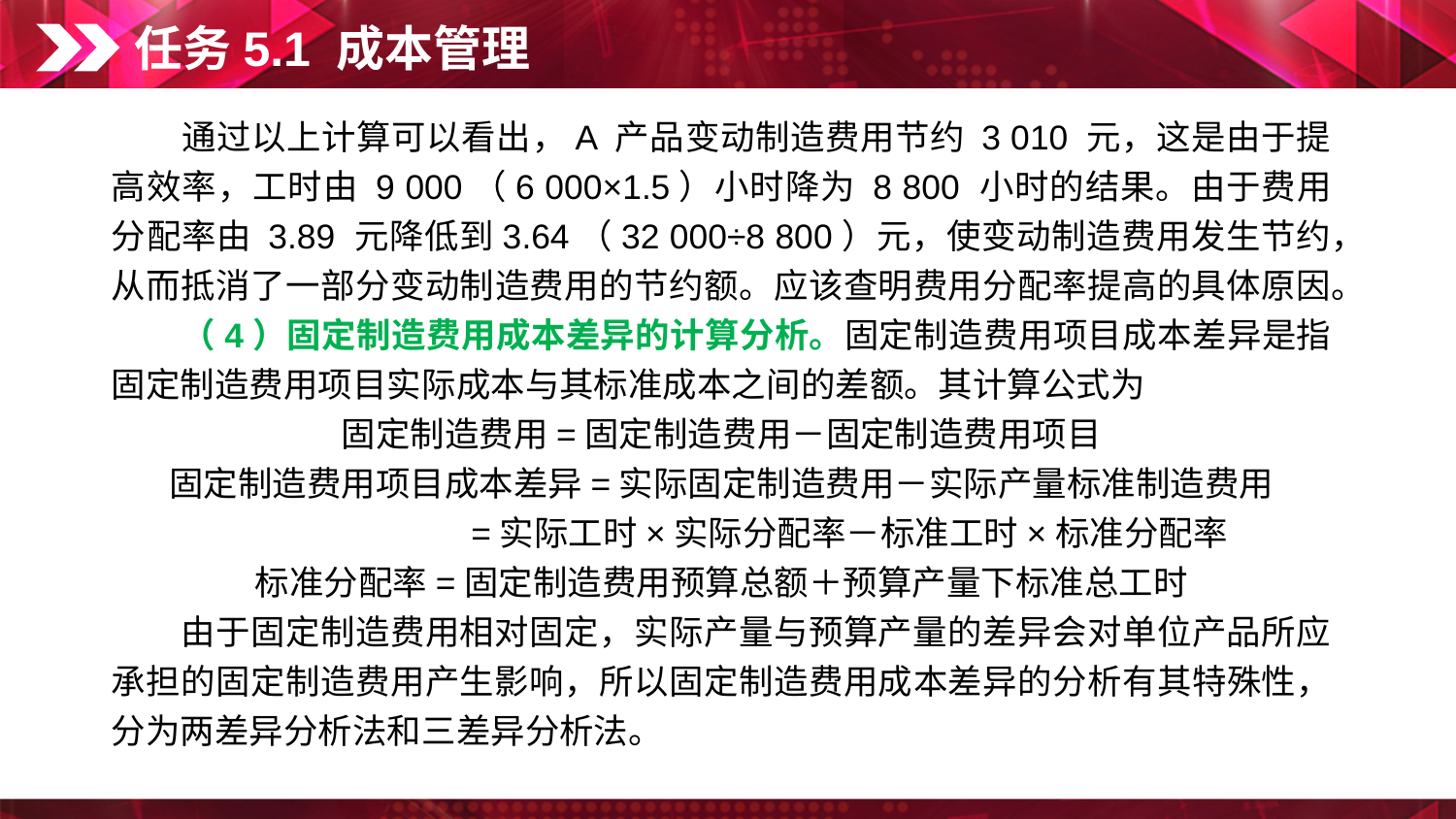

任务5.1 成本管理

　　通过以上计算可以看出，A 产品变动制造费用节约 3 010 元，这是由于提高效率，工时由 9 000（6 000×1.5）小时降为 8 800 小时的结果。由于费用分配率由 3.89 元降低到3.64（32 000÷8 800）元，使变动制造费用发生节约，从而抵消了一部分变动制造费用的节约额。应该查明费用分配率提高的具体原因。
　　（4）固定制造费用成本差异的计算分析。固定制造费用项目成本差异是指固定制造费用项目实际成本与其标准成本之间的差额。其计算公式为
固定制造费用=固定制造费用－固定制造费用项目
固定制造费用项目成本差异=实际固定制造费用－实际产量标准制造费用
                           =实际工时×实际分配率－标准工时×标准分配率
标准分配率=固定制造费用预算总额＋预算产量下标准总工时
　　由于固定制造费用相对固定，实际产量与预算产量的差异会对单位产品所应承担的固定制造费用产生影响，所以固定制造费用成本差异的分析有其特殊性，分为两差异分析法和三差异分析法。